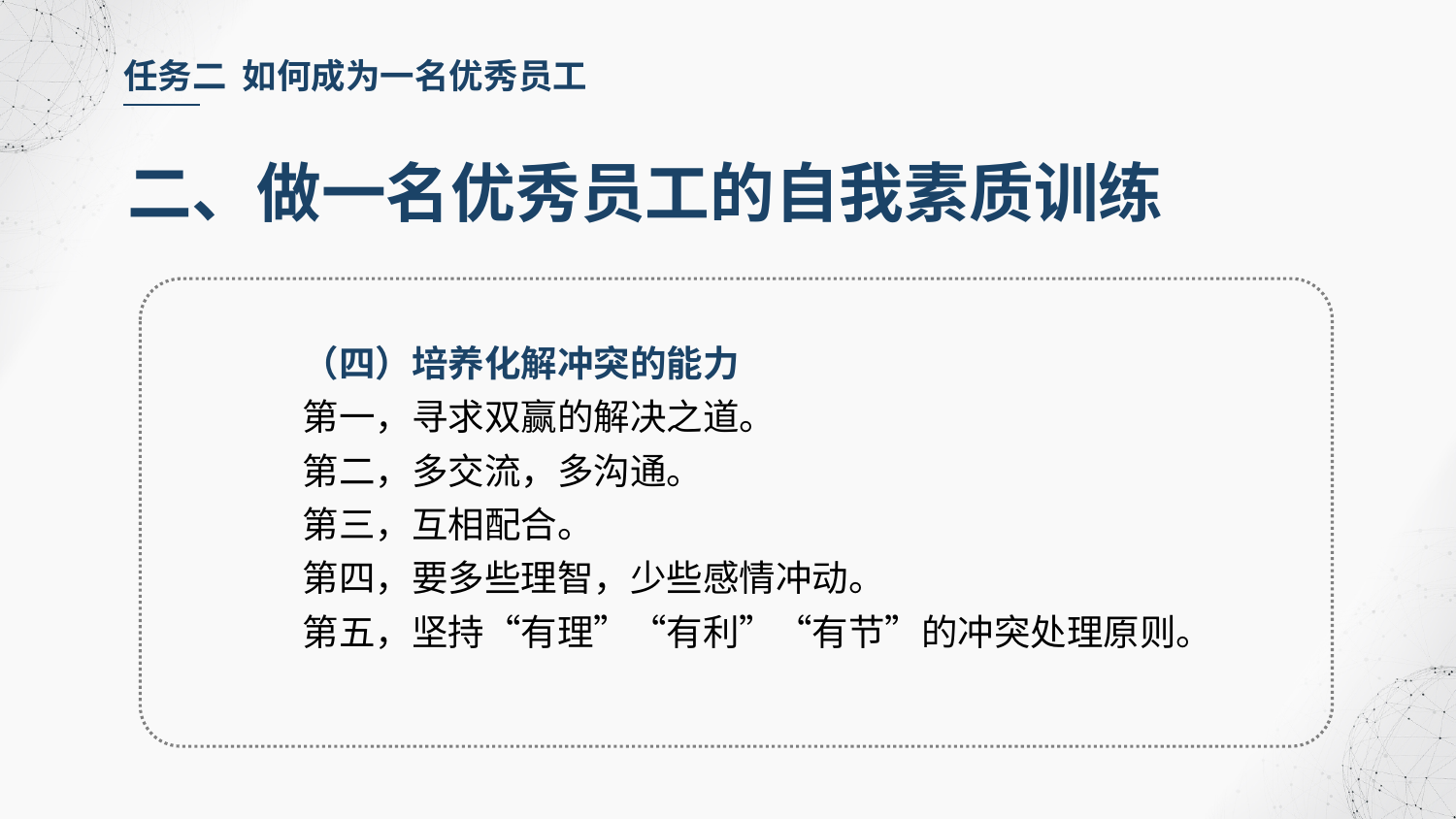

任务二  如何成为一名优秀员工
二、做一名优秀员工的自我素质训练

（四）培养化解冲突的能力
第一，寻求双赢的解决之道。
第二，多交流，多沟通。
第三，互相配合。
第四，要多些理智，少些感情冲动。
第五，坚持“有理”“有利”“有节”的冲突处理原则。